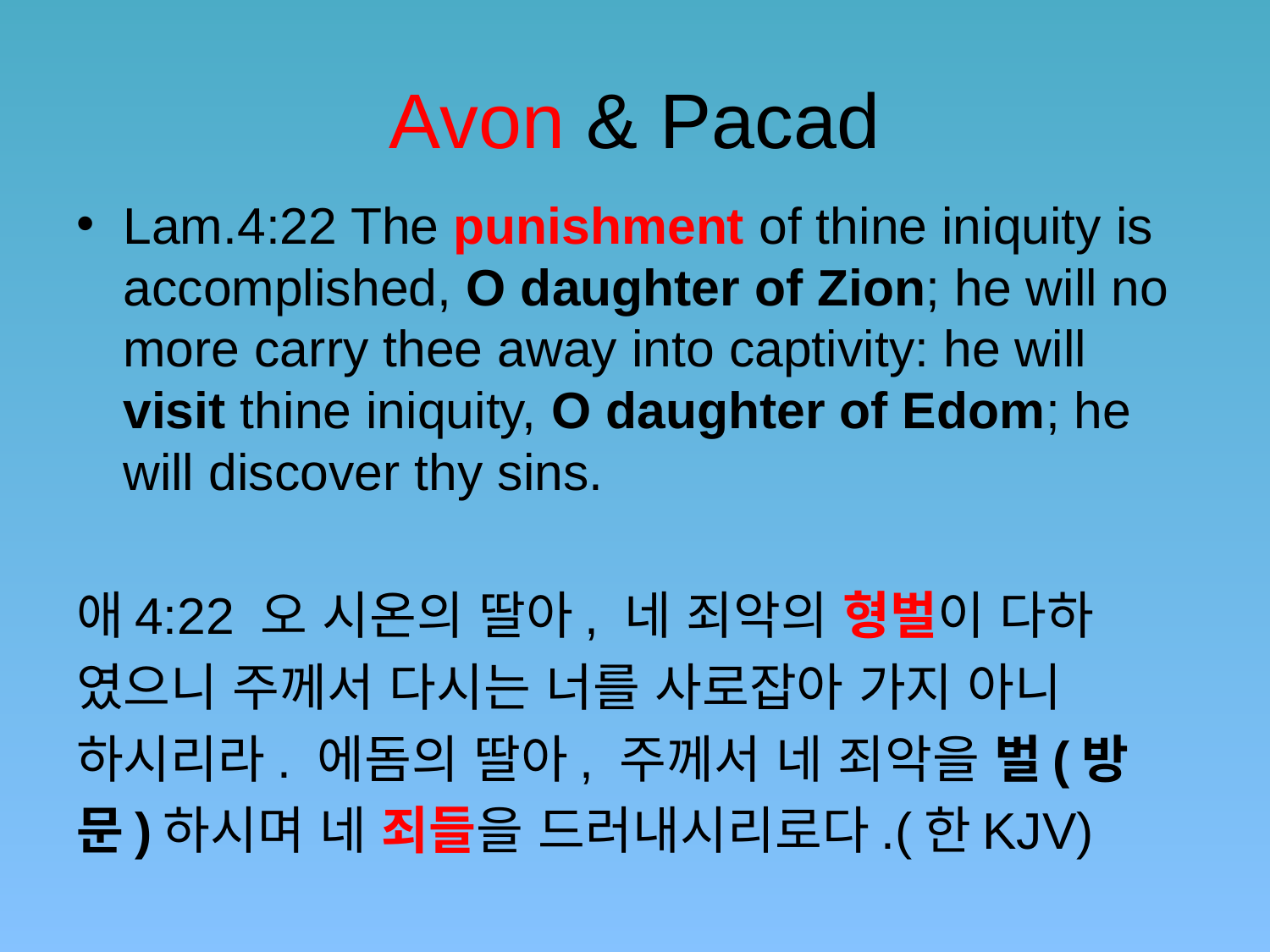

# Avon & Pacad
Lam.4:22 The punishment of thine iniquity is accomplished, O daughter of Zion; he will no more carry thee away into captivity: he will visit thine iniquity, O daughter of Edom; he will discover thy sins.

애4:22 오 시온의 딸아, 네 죄악의 형벌이 다하
였으니 주께서 다시는 너를 사로잡아 가지 아니
하시리라. 에돔의 딸아, 주께서 네 죄악을 벌(방
문)하시며 네 죄들을 드러내시리로다.(한KJV)